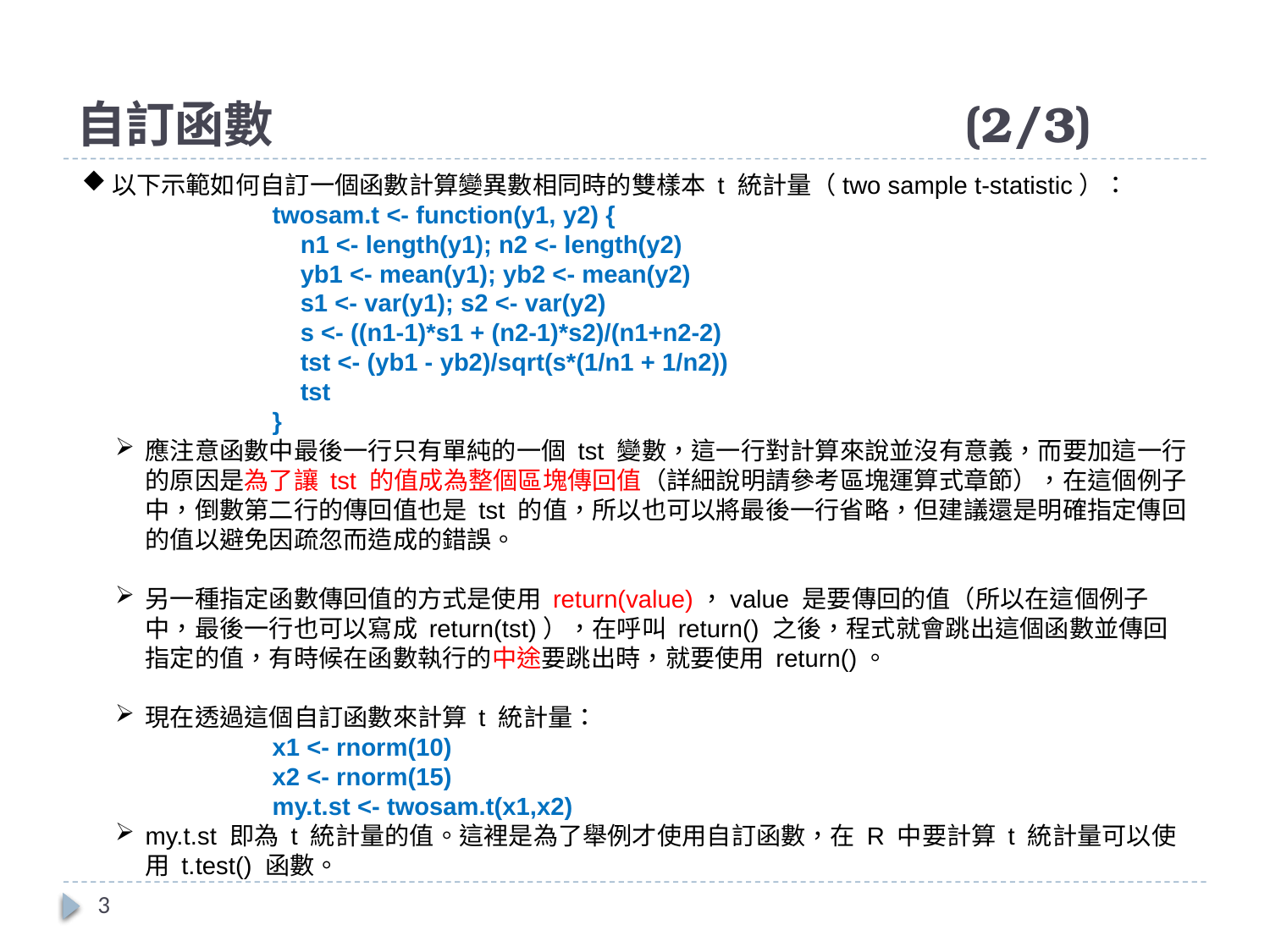

# 自訂函數						(2/3)
以下示範如何自訂一個函數計算變異數相同時的雙樣本 t 統計量（two sample t-statistic）：
twosam.t <- function(y1, y2) {
    n1 <- length(y1); n2 <- length(y2)
    yb1 <- mean(y1); yb2 <- mean(y2)
    s1 <- var(y1); s2 <- var(y2)
    s <- ((n1-1)*s1 + (n2-1)*s2)/(n1+n2-2)
    tst <- (yb1 - yb2)/sqrt(s*(1/n1 + 1/n2))
    tst
}
應注意函數中最後一行只有單純的一個 tst 變數，這一行對計算來說並沒有意義，而要加這一行的原因是為了讓 tst 的值成為整個區塊傳回值（詳細說明請參考區塊運算式章節），在這個例子中，倒數第二行的傳回值也是 tst 的值，所以也可以將最後一行省略，但建議還是明確指定傳回的值以避免因疏忽而造成的錯誤。

另一種指定函數傳回值的方式是使用 return(value)，value 是要傳回的值（所以在這個例子中，最後一行也可以寫成 return(tst)），在呼叫 return() 之後，程式就會跳出這個函數並傳回指定的值，有時候在函數執行的中途要跳出時，就要使用 return()。

現在透過這個自訂函數來計算 t 統計量：
x1 <- rnorm(10)
x2 <- rnorm(15)
my.t.st <- twosam.t(x1,x2)
my.t.st 即為 t 統計量的值。這裡是為了舉例才使用自訂函數，在 R 中要計算 t 統計量可以使用 t.test() 函數。
3